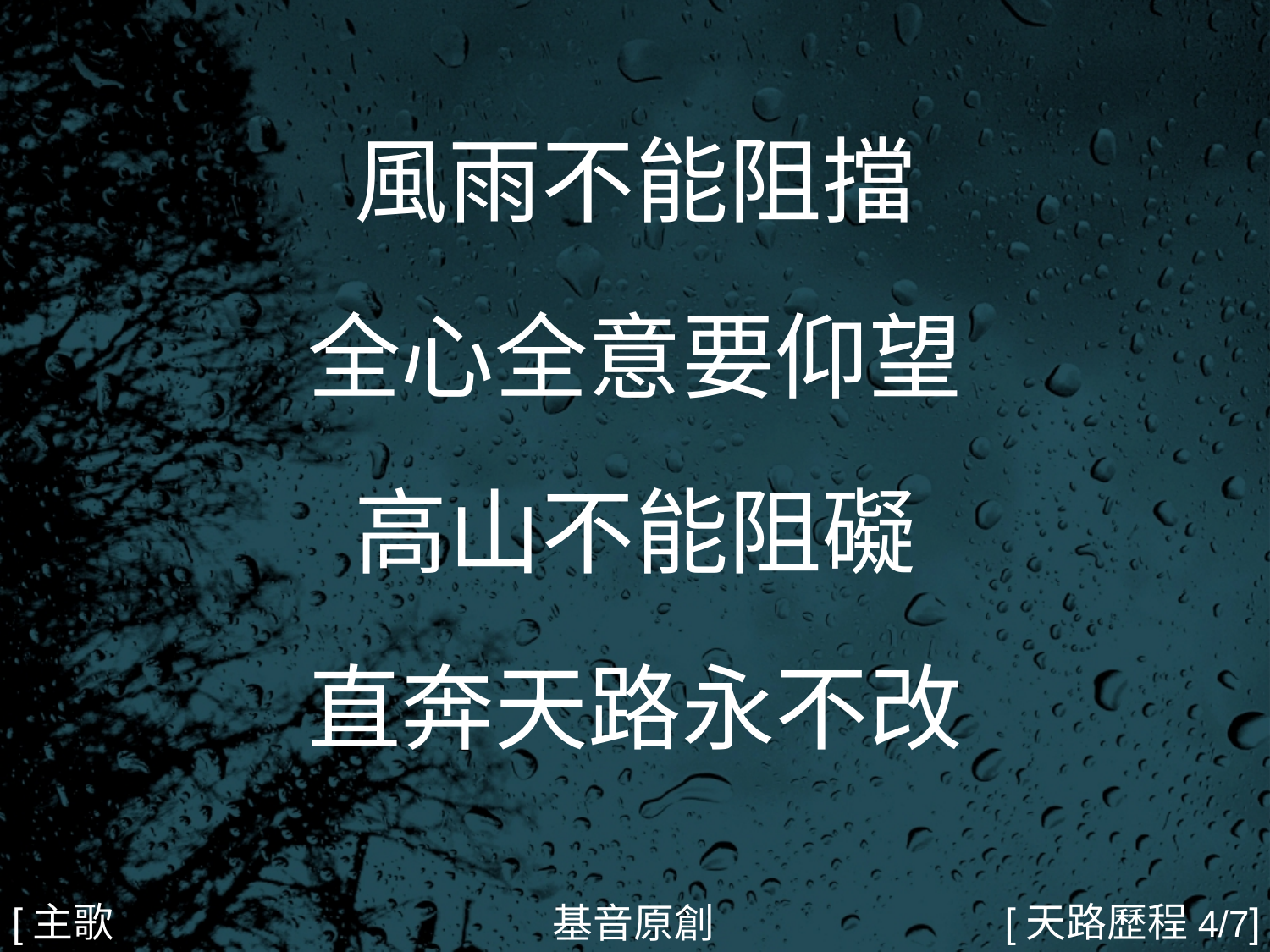

風雨不能阻擋

全心全意要仰望

高山不能阻礙

直奔天路永不改
#

[主歌2b]
[天路歷程4/7]
基音原創